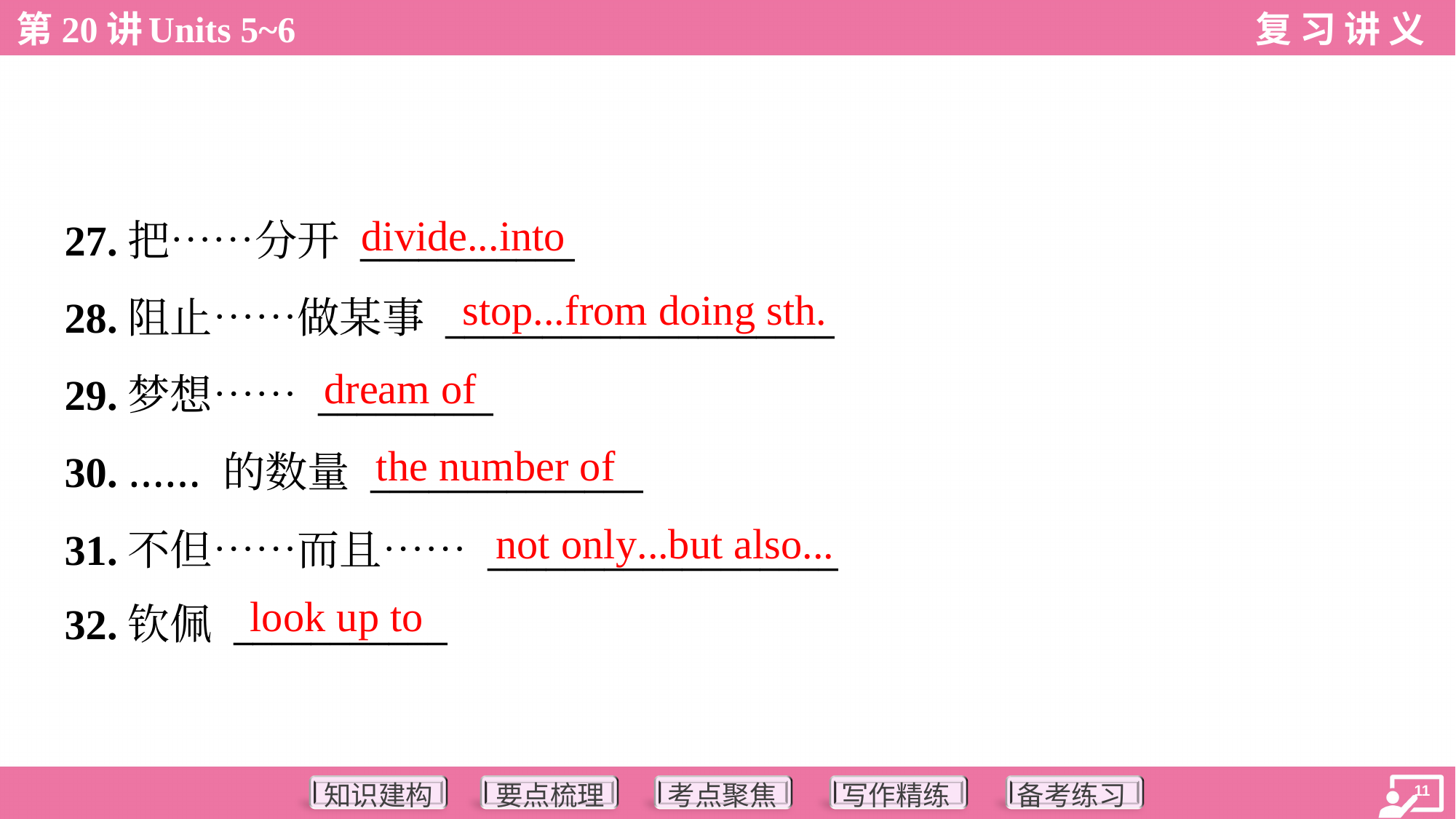

divide...into
27.把……分开 ___________
28.阻止……做某事 ____________________
29.梦想…… _________
30. …… 的数量 ______________
31.不但……而且…… __________________
32.钦佩 ___________
stop...from doing sth.
dream of
the number of
not only...but also...
look up to